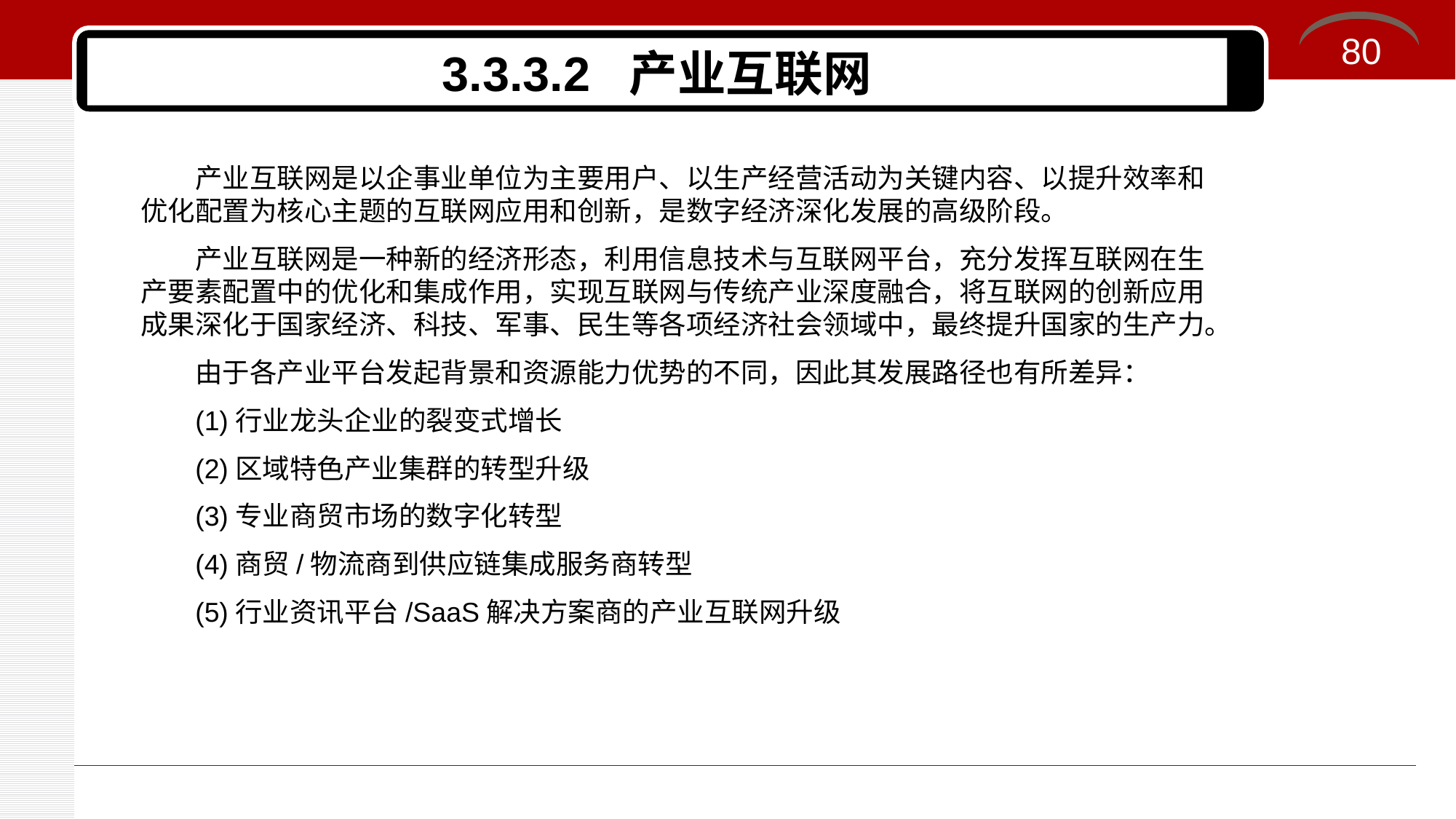

80
# 3.3.3.2  产业互联网
产业互联网是以企事业单位为主要用户、以生产经营活动为关键内容、以提升效率和优化配置为核心主题的互联网应用和创新，是数字经济深化发展的高级阶段。
产业互联网是一种新的经济形态，利用信息技术与互联网平台，充分发挥互联网在生产要素配置中的优化和集成作用，实现互联网与传统产业深度融合，将互联网的创新应用成果深化于国家经济、科技、军事、民生等各项经济社会领域中，最终提升国家的生产力。
由于各产业平台发起背景和资源能力优势的不同，因此其发展路径也有所差异：
(1)行业龙头企业的裂变式增长
(2)区域特色产业集群的转型升级
(3)专业商贸市场的数字化转型
(4)商贸/物流商到供应链集成服务商转型
(5)行业资讯平台/SaaS解决方案商的产业互联网升级